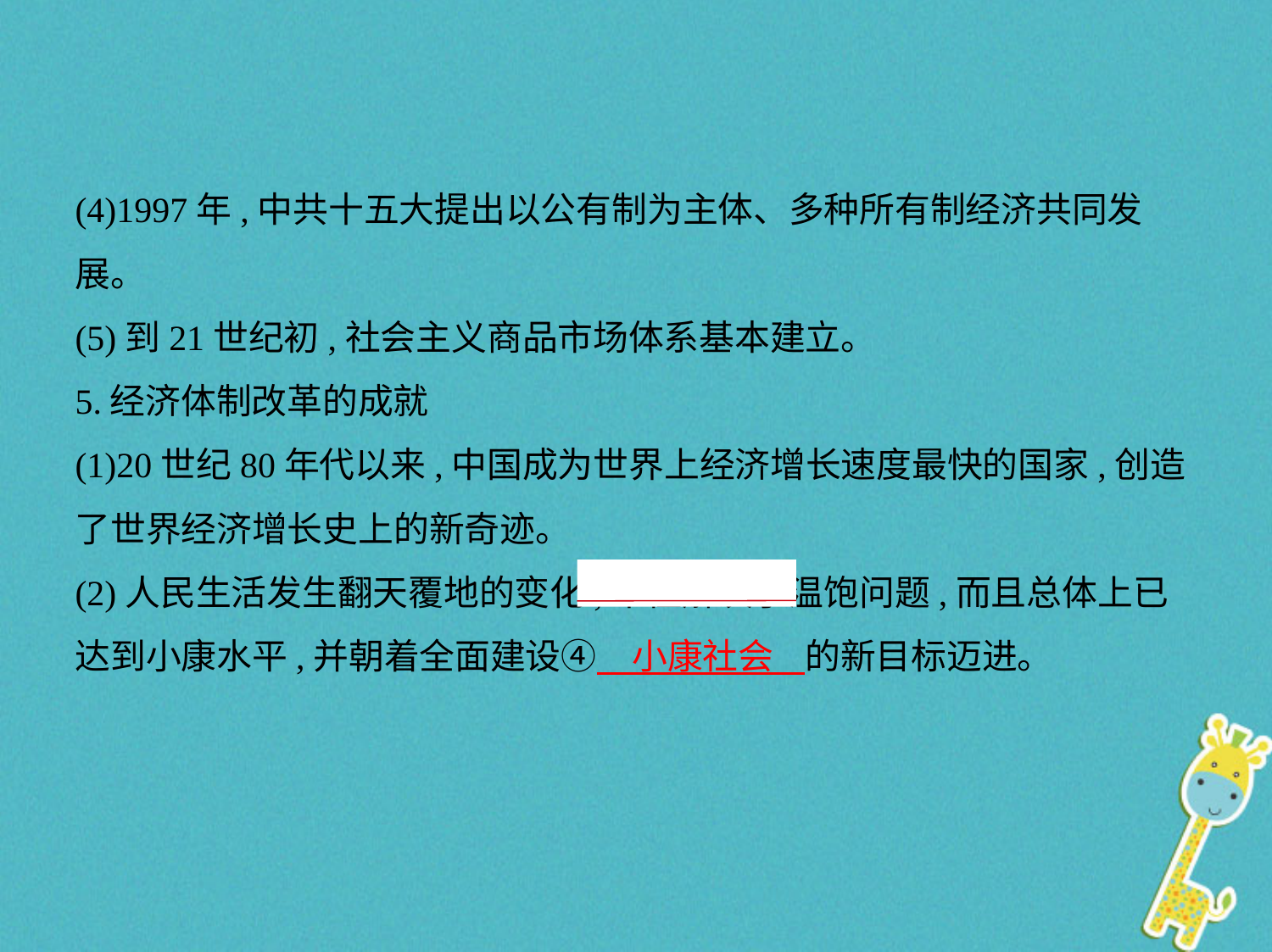

(4)1997年,中共十五大提出以公有制为主体、多种所有制经济共同发展。
(5)到21世纪初,社会主义商品市场体系基本建立。
5.经济体制改革的成就
(1)20世纪80年代以来,中国成为世界上经济增长速度最快的国家,创造
了世界经济增长史上的新奇迹。
(2)人民生活发生翻天覆地的变化,不但解决了温饱问题,而且总体上已
达到小康水平,并朝着全面建设④　小康社会    的新目标迈进。